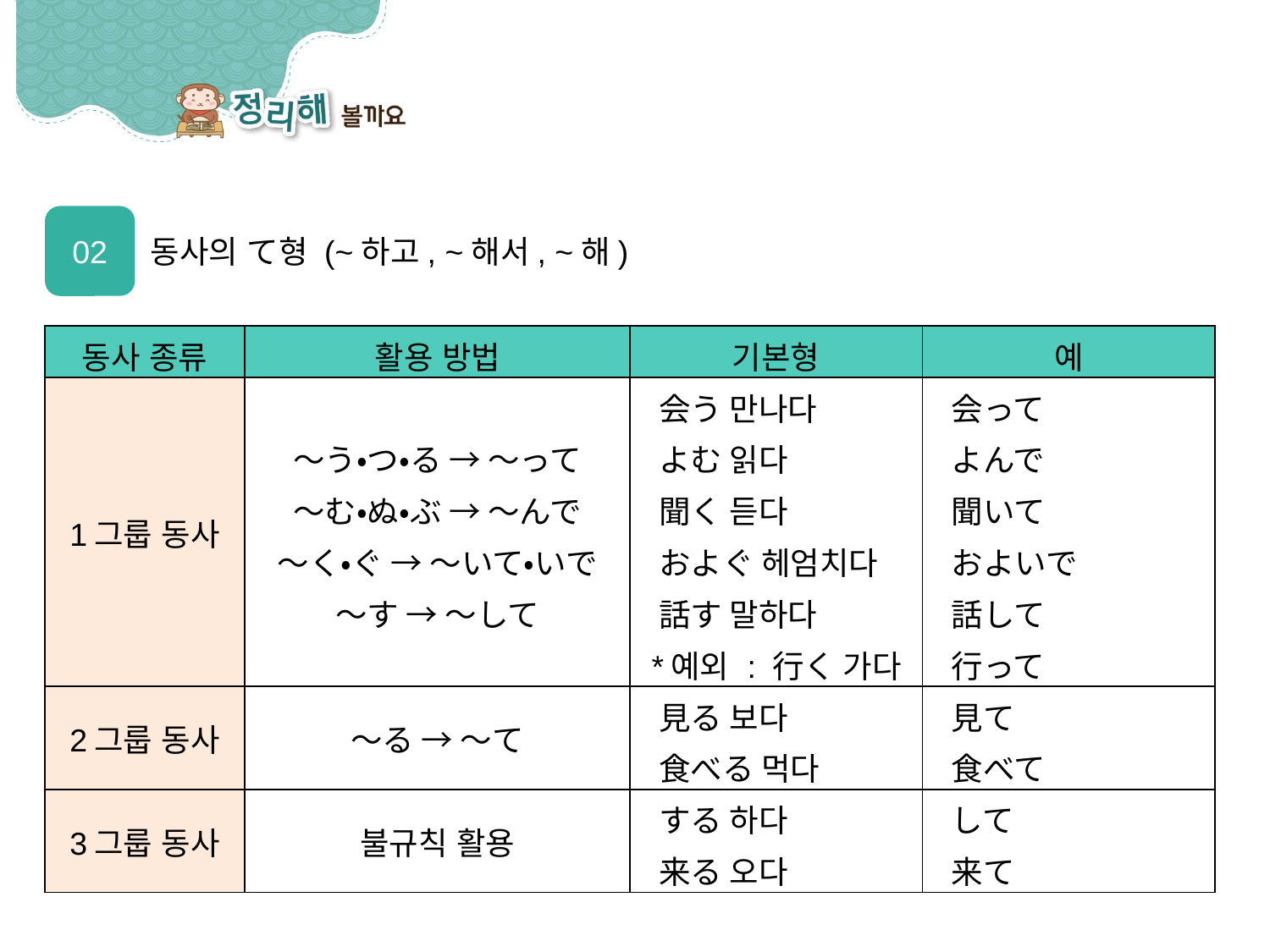

02
동사의 て형 (~하고, ~해서, ~해)
| 동사 종류 | 활용 방법 | 기본형 | 예 |
| --- | --- | --- | --- |
| 1그룹 동사 |  | 会う 만나다 | 会って |
|  | ～う・つ・る → ～って | よむ 읽다 | よんで |
|  | ～む・ぬ・ぶ → ～んで | 聞く 듣다 | 聞いて |
|  | ～く・ぐ → ～いて・いで | およぐ 헤엄치다 | およいで |
|  | ～す → ～して | 話す 말하다 | 話して |
|  |  | \*예외 : 行く 가다 | 行って |
| 2그룹 동사 | ～る → ～て | 見る 보다 | 見て |
|  |  | 食べる 먹다 | 食べて |
| 3그룹 동사 | 불규칙 활용 | する 하다 | して |
|  |  | 来る 오다 | 来て |